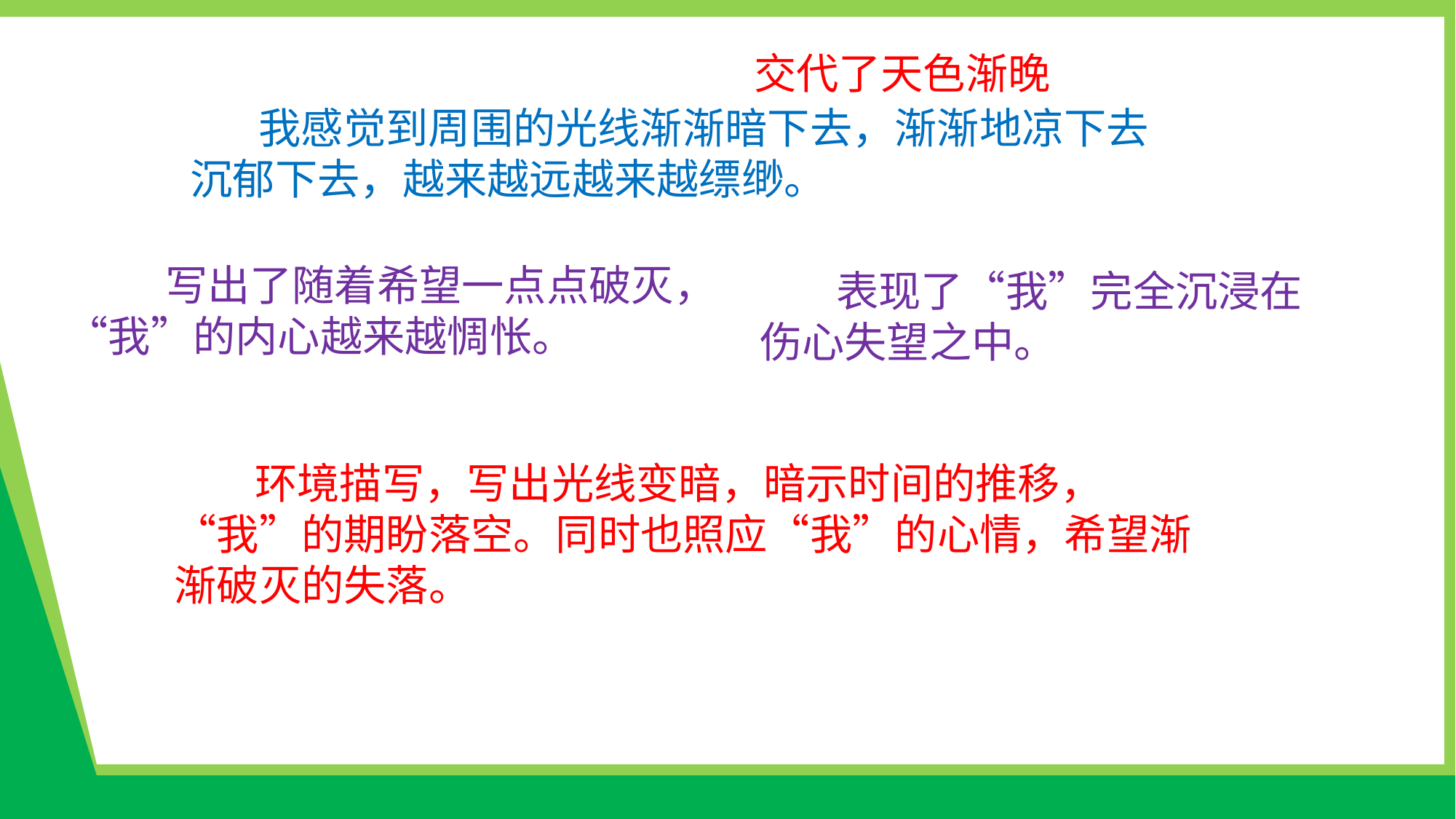

交代了天色渐晚
          我感觉到周围的光线渐渐暗下去，渐渐地凉下去沉郁下去，越来越远越来越缥缈。
               写出了随着希望一点点破灭，“我”的内心越来越惆怅。
       表现了“我”完全沉浸在伤心失望之中。

            环境描写，写出光线变暗，暗示时间的推移，“我”的期盼落空。同时也照应“我”的心情，希望渐渐破灭的失落。